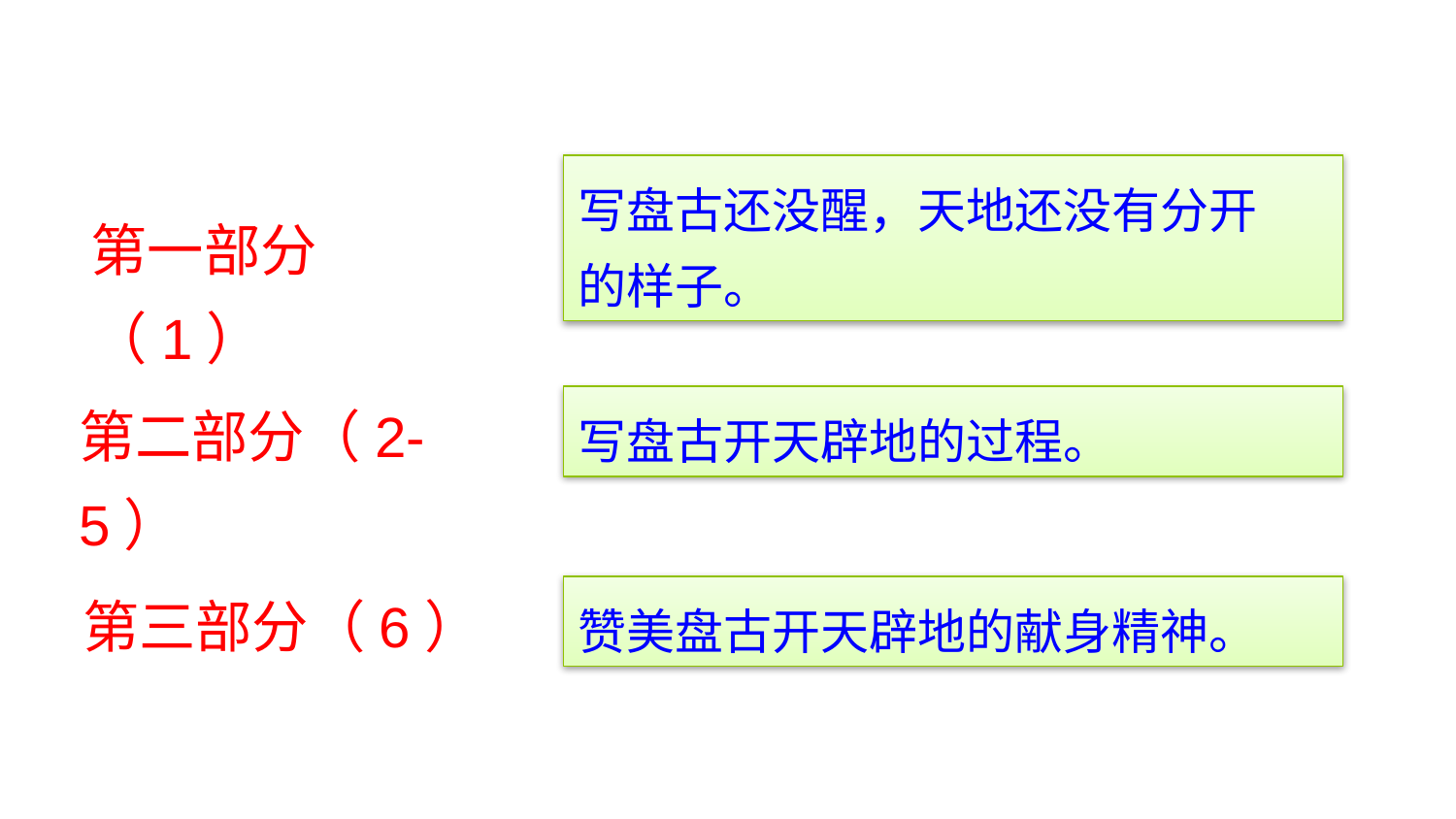

写盘古还没醒，天地还没有分开
的样子。
第一部分（1）
第二部分（2-5）
写盘古开天辟地的过程。
第三部分（6）
赞美盘古开天辟地的献身精神。